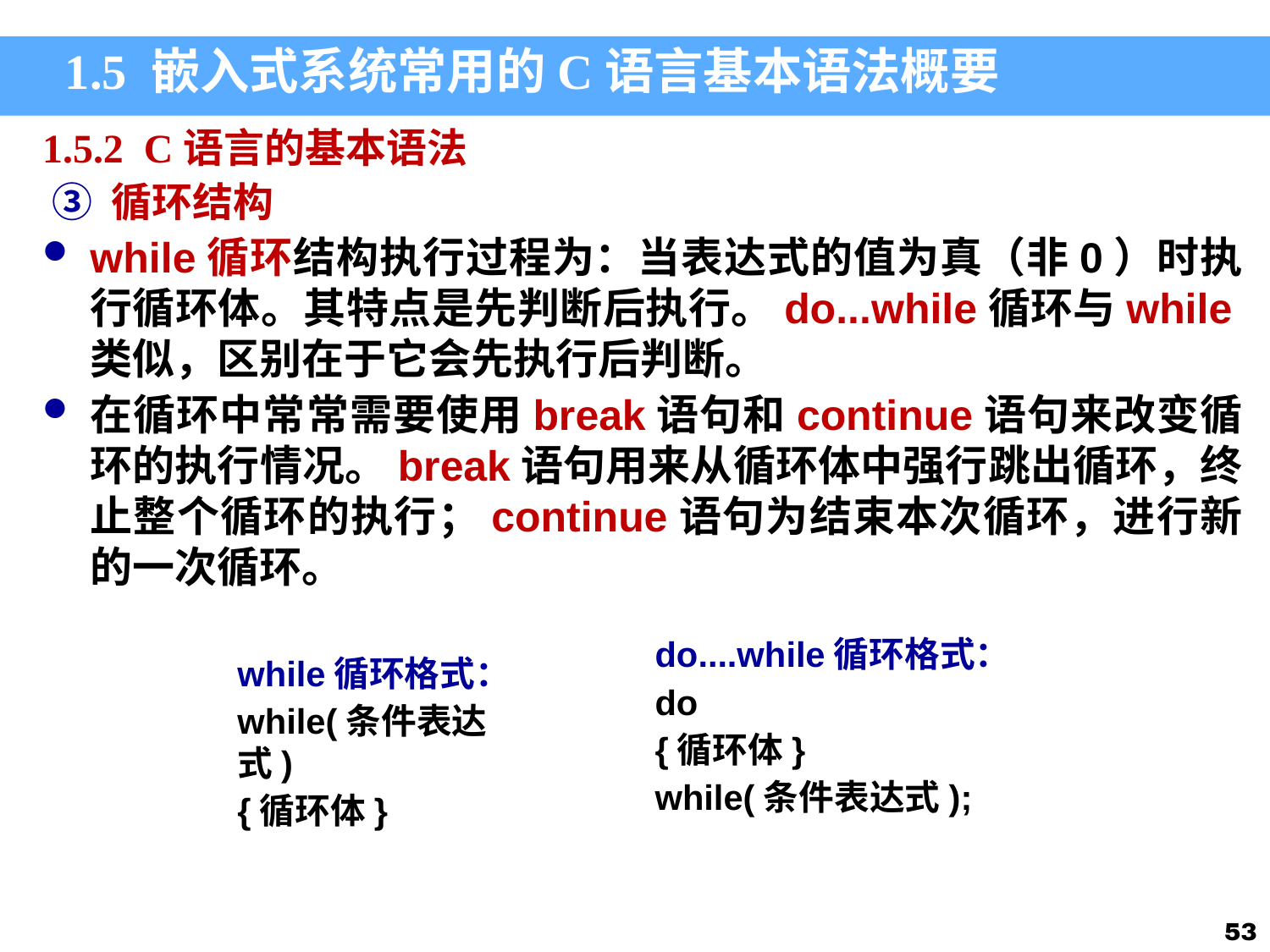

1.5 嵌入式系统常用的C语言基本语法概要
1.5.2  C语言的基本语法
 ③ 循环结构
while循环结构执行过程为：当表达式的值为真（非0）时执行循环体。其特点是先判断后执行。do...while循环与while类似，区别在于它会先执行后判断。
在循环中常常需要使用break语句和continue语句来改变循环的执行情况。break语句用来从循环体中强行跳出循环，终止整个循环的执行；continue语句为结束本次循环，进行新的一次循环。
do....while循环格式：
do
{循环体}
while(条件表达式);
while循环格式：
while(条件表达式)
{循环体}
53